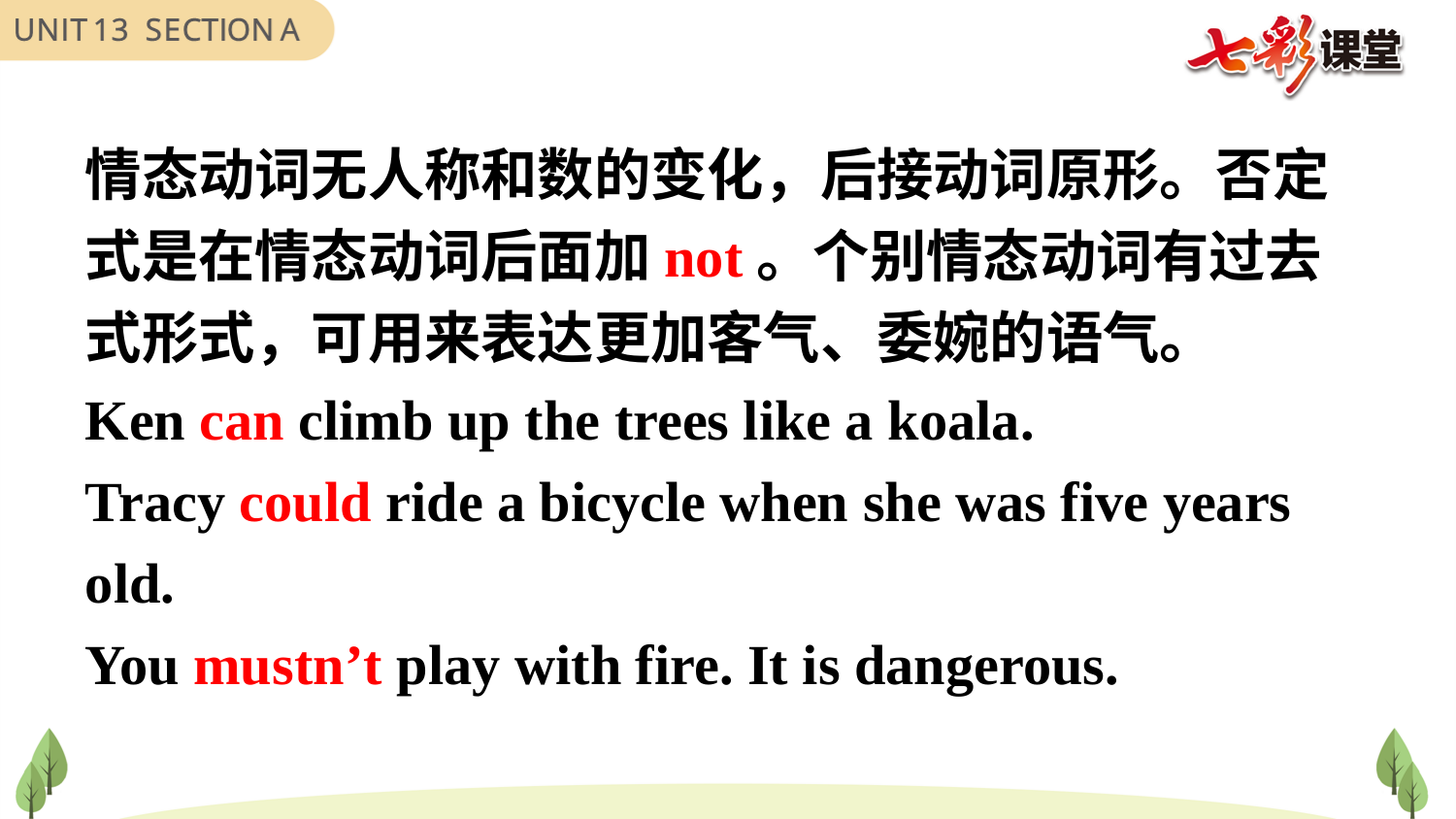

情态动词无人称和数的变化，后接动词原形。否定式是在情态动词后面加not。个别情态动词有过去式形式，可用来表达更加客气、委婉的语气。
Ken can climb up the trees like a koala.
Tracy could ride a bicycle when she was five years old.
You mustn’t play with fire. It is dangerous.